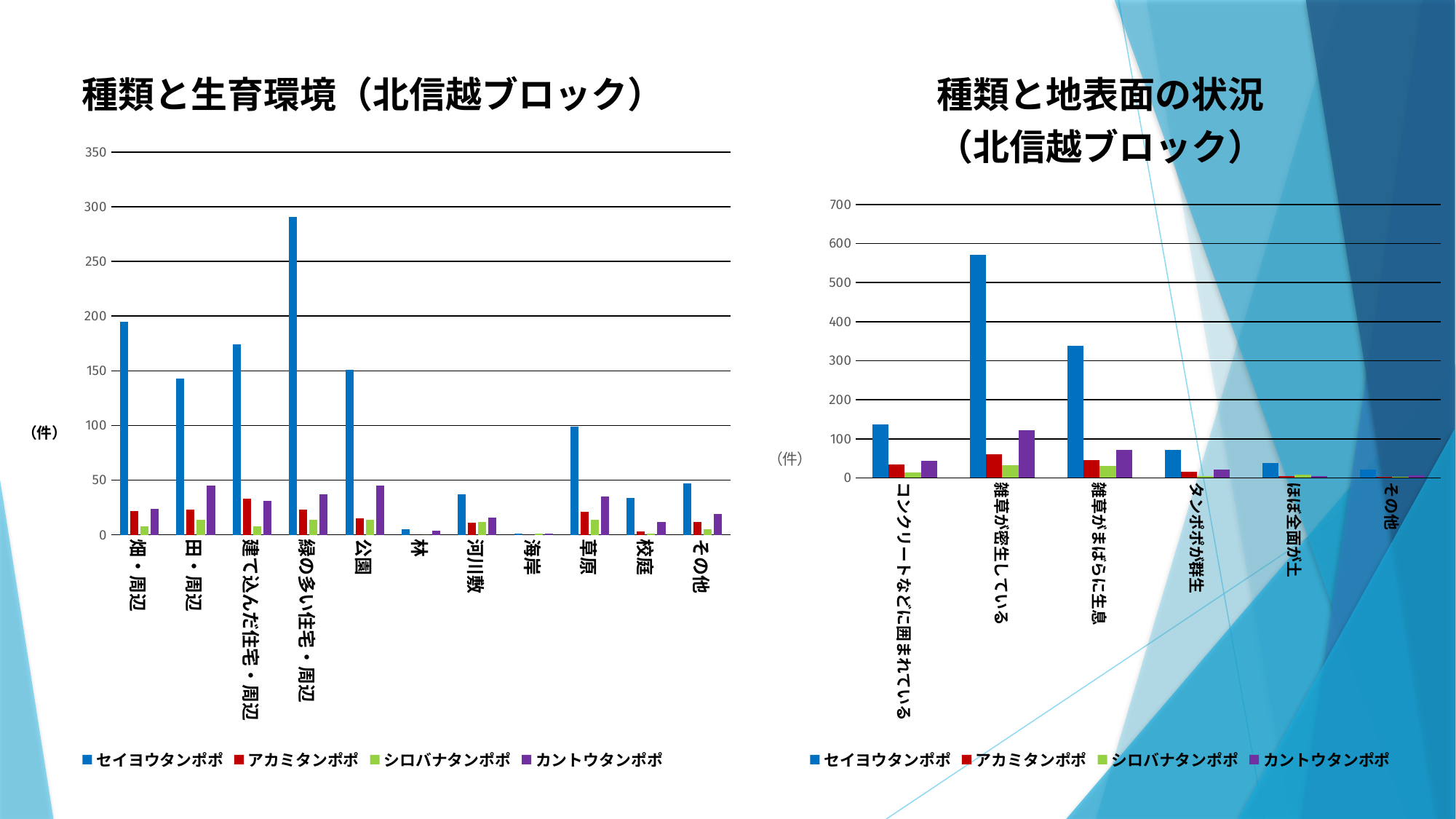

### Chart: 種類と生育環境（北信越ブロック）

| Category | セイヨウタンポポ | アカミタンポポ | シロバナタンポポ | カントウタンポポ |
|---|---|---|---|---|
| 畑・周辺 | 195.0 | 22.0 | 8.0 | 24.0 |
| 田・周辺 | 143.0 | 23.0 | 14.0 | 45.0 |
| 建て込んだ住宅・周辺 | 174.0 | 33.0 | 8.0 | 31.0 |
| 緑の多い住宅・周辺 | 291.0 | 23.0 | 14.0 | 37.0 |
| 公園 | 151.0 | 15.0 | 14.0 | 45.0 |
| 林 | 5.0 | 0.0 | 0.0 | 4.0 |
| 河川敷 | 37.0 | 11.0 | 12.0 | 16.0 |
| 海岸 | 1.0 | 0.0 | 1.0 | 1.0 |
| 草原 | 99.0 | 21.0 | 14.0 | 35.0 |
| 校庭 | 34.0 | 3.0 | 1.0 | 12.0 |
| その他 | 47.0 | 12.0 | 5.0 | 19.0 |

### Chart: 種類と地表面の状況
（北信越ブロック）

| Category | セイヨウタンポポ | アカミタンポポ | シロバナタンポポ | カントウタンポポ |
|---|---|---|---|---|
| コンクリートなどに囲まれている | 137.0 | 35.0 | 13.0 | 44.0 |
| 雑草が密生している | 572.0 | 60.0 | 33.0 | 121.0 |
| 雑草がまばらに生息 | 338.0 | 45.0 | 30.0 | 71.0 |
| タンポポが群生 | 71.0 | 15.0 | 5.0 | 22.0 |
| ほぼ全面が土 | 38.0 | 5.0 | 8.0 | 5.0 |
| その他 | 21.0 | 3.0 | 2.0 | 6.0 |